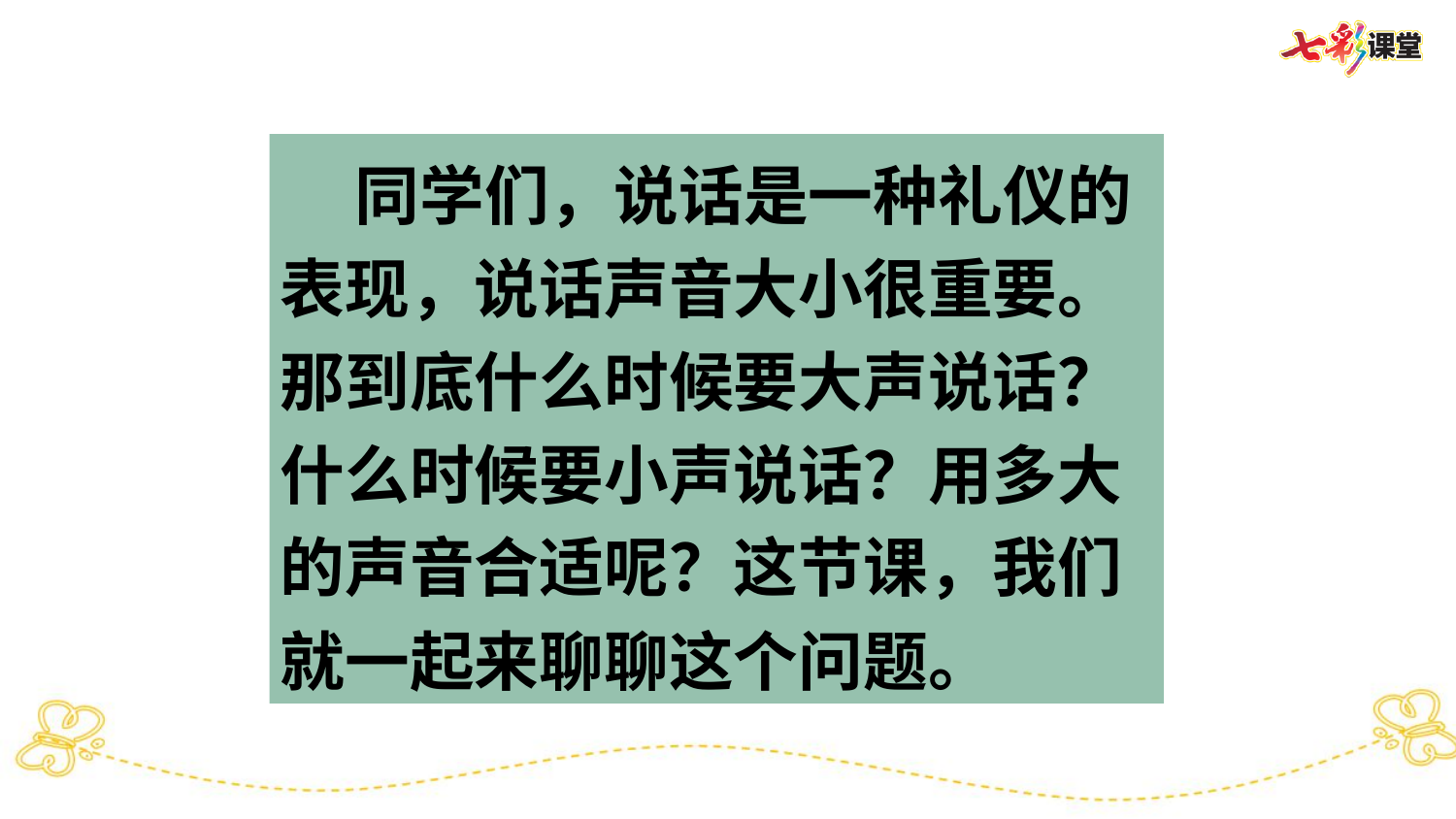

同学们，说话是一种礼仪的表现，说话声音大小很重要。那到底什么时候要大声说话？什么时候要小声说话？用多大的声音合适呢？这节课，我们就一起来聊聊这个问题。